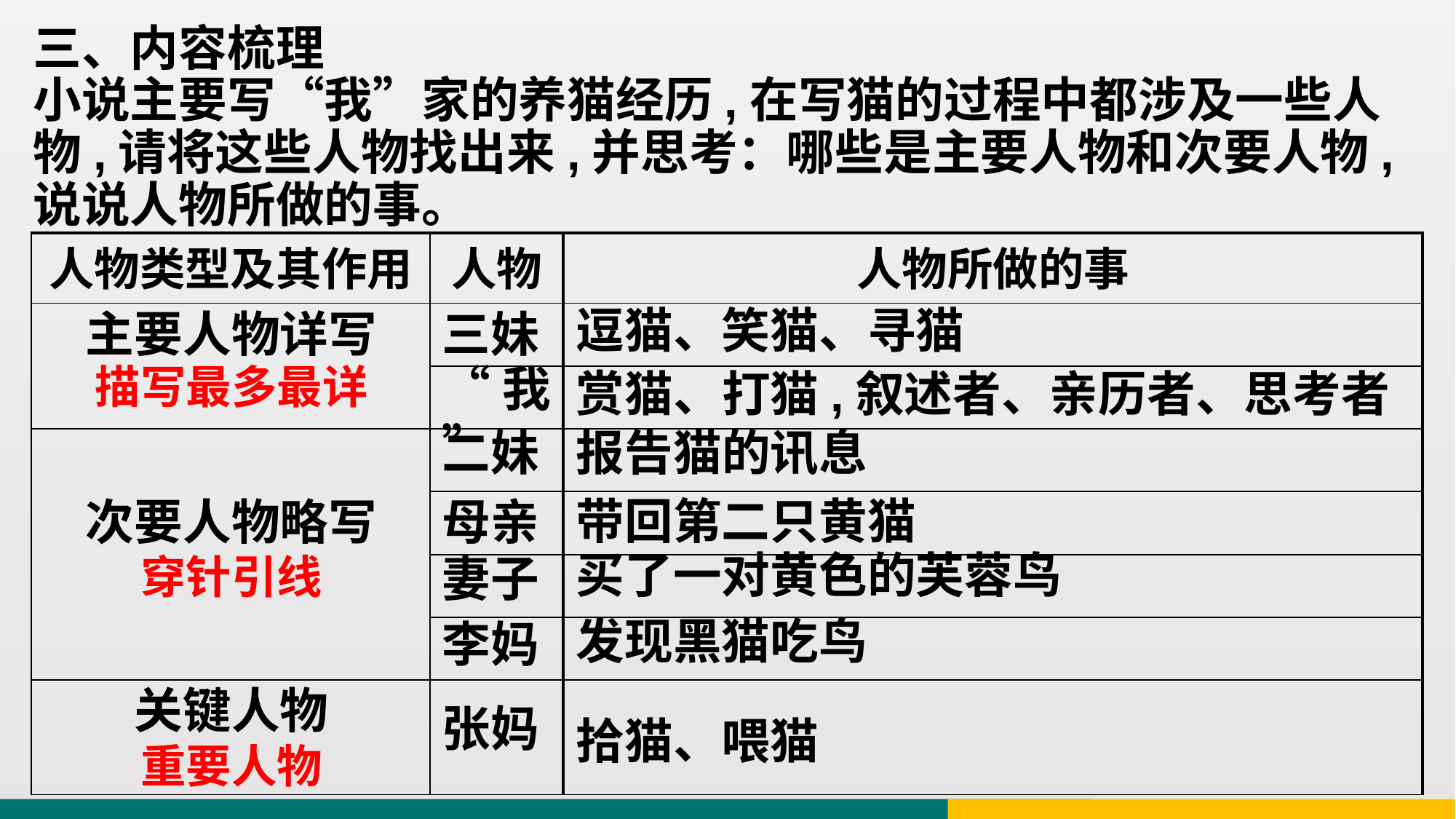

三、内容梳理
小说主要写“我”家的养猫经历,在写猫的过程中都涉及一些人物,请将这些人物找出来,并思考：哪些是主要人物和次要人物,说说人物所做的事。
| 人物类型及其作用 | 人物 | 人物所做的事 |
| --- | --- | --- |
|  |  |  |
|  |  |  |
|  |  |  |
|  |  |  |
|  |  |  |
|  |  |  |
|  |  |  |
逗猫、笑猫、寻猫
主要人物详写
三妹
描写最多最详
“我”
赏猫、打猫,叙述者、亲历者、思考者
报告猫的讯息
二妹
带回第二只黄猫
次要人物略写
母亲
买了一对黄色的芙蓉鸟
穿针引线
妻子
发现黑猫吃鸟
李妈
关键人物
张妈
拾猫、喂猫
重要人物